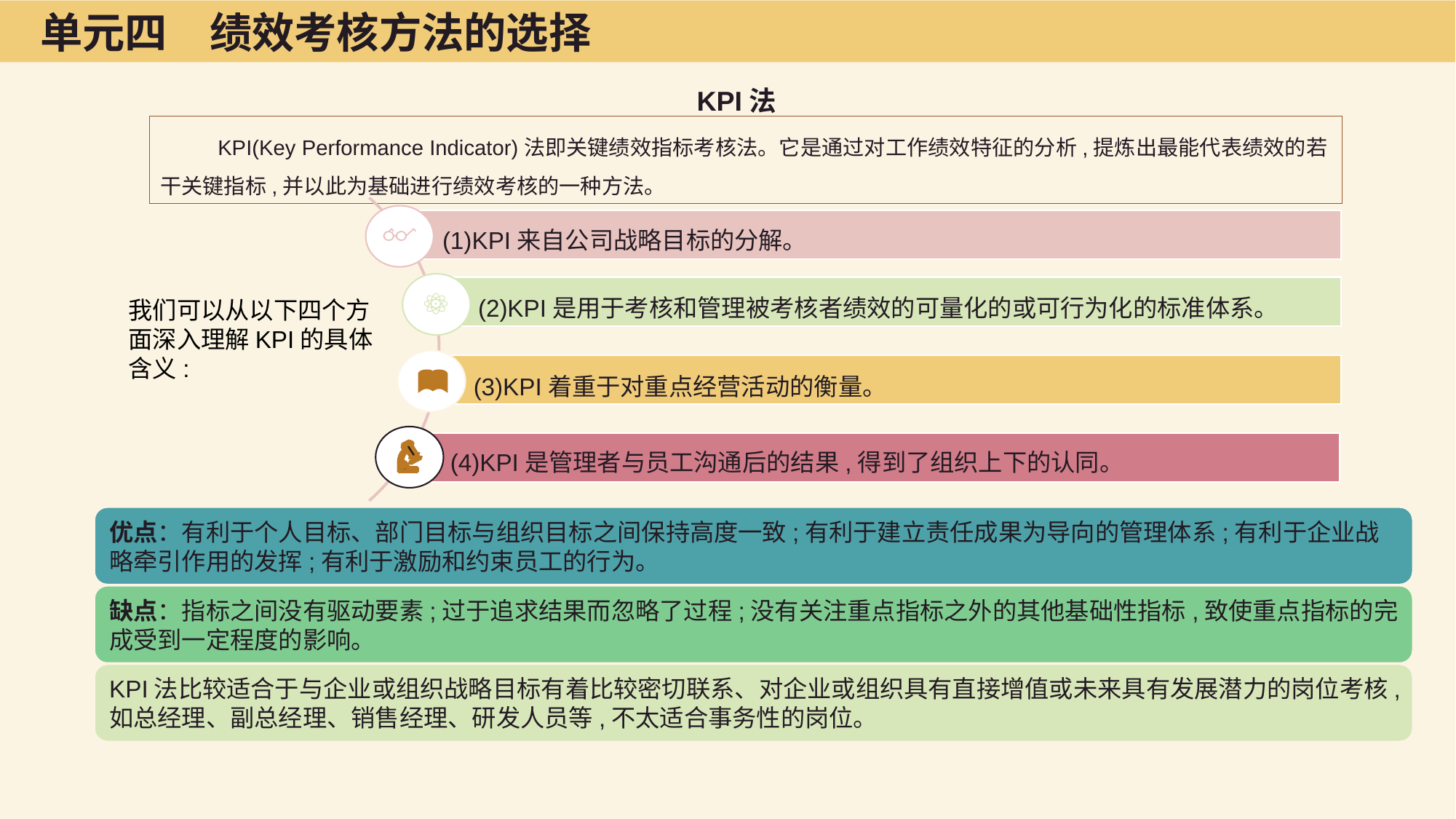

单元四　绩效考核方法的选择
KPI法
KPI(Key Performance Indicator)法即关键绩效指标考核法。它是通过对工作绩效特征的分析,提炼出最能代表绩效的若干关键指标,并以此为基础进行绩效考核的一种方法。

(1)KPI来自公司战略目标的分解。

(2)KPI是用于考核和管理被考核者绩效的可量化的或可行为化的标准体系。
我们可以从以下四个方面深入理解KPI的具体含义:

(3)KPI着重于对重点经营活动的衡量。

(4)KPI是管理者与员工沟通后的结果,得到了组织上下的认同。

优点：有利于个人目标、部门目标与组织目标之间保持高度一致;有利于建立责任成果为导向的管理体系;有利于企业战略牵引作用的发挥;有利于激励和约束员工的行为。
缺点：指标之间没有驱动要素;过于追求结果而忽略了过程;没有关注重点指标之外的其他基础性指标,致使重点指标的完成受到一定程度的影响。
KPI法比较适合于与企业或组织战略目标有着比较密切联系、对企业或组织具有直接增值或未来具有发展潜力的岗位考核,如总经理、副总经理、销售经理、研发人员等,不太适合事务性的岗位。